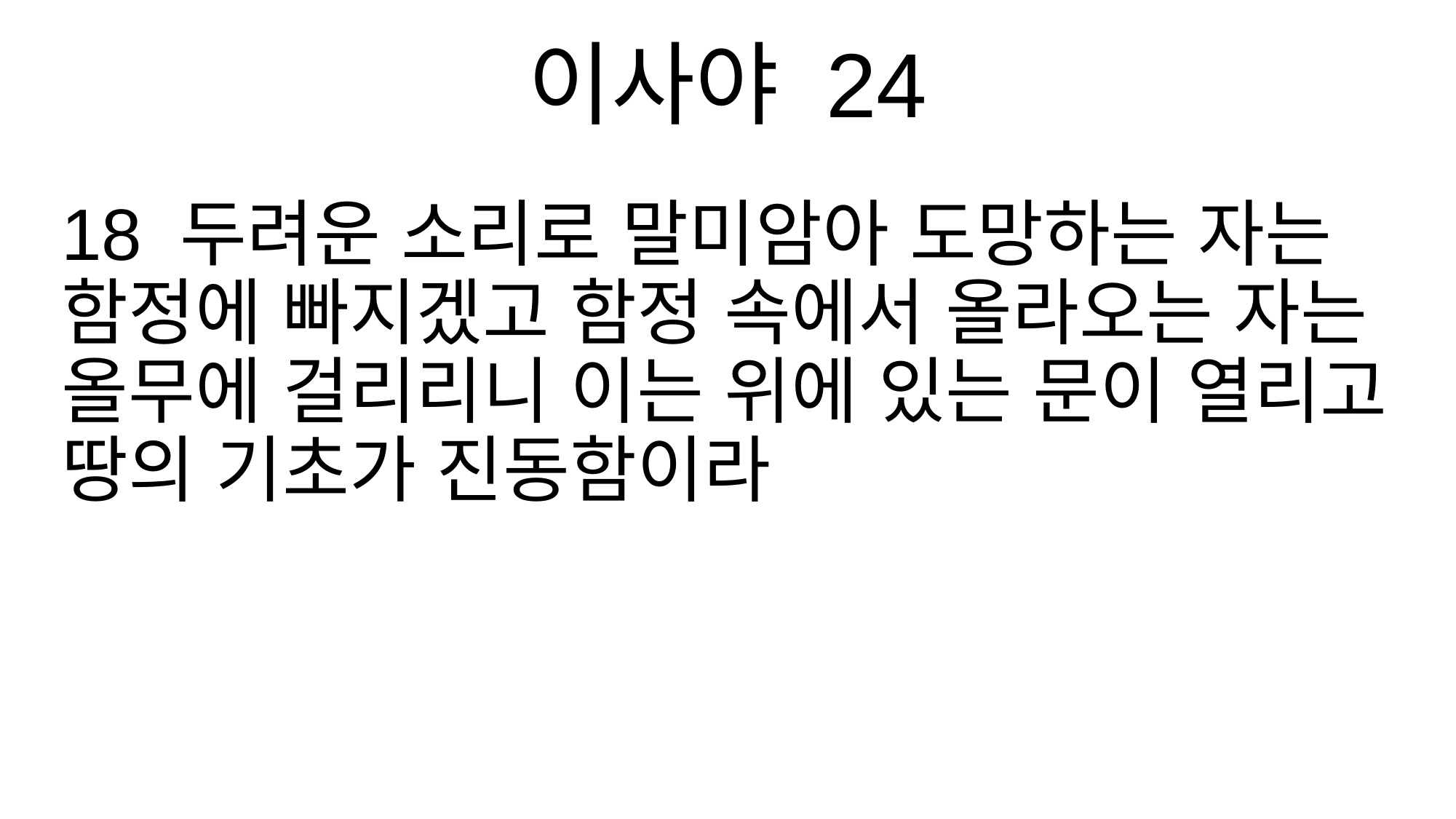

이사야 24
18 두려운 소리로 말미암아 도망하는 자는 함정에 빠지겠고 함정 속에서 올라오는 자는 올무에 걸리리니 이는 위에 있는 문이 열리고 땅의 기초가 진동함이라